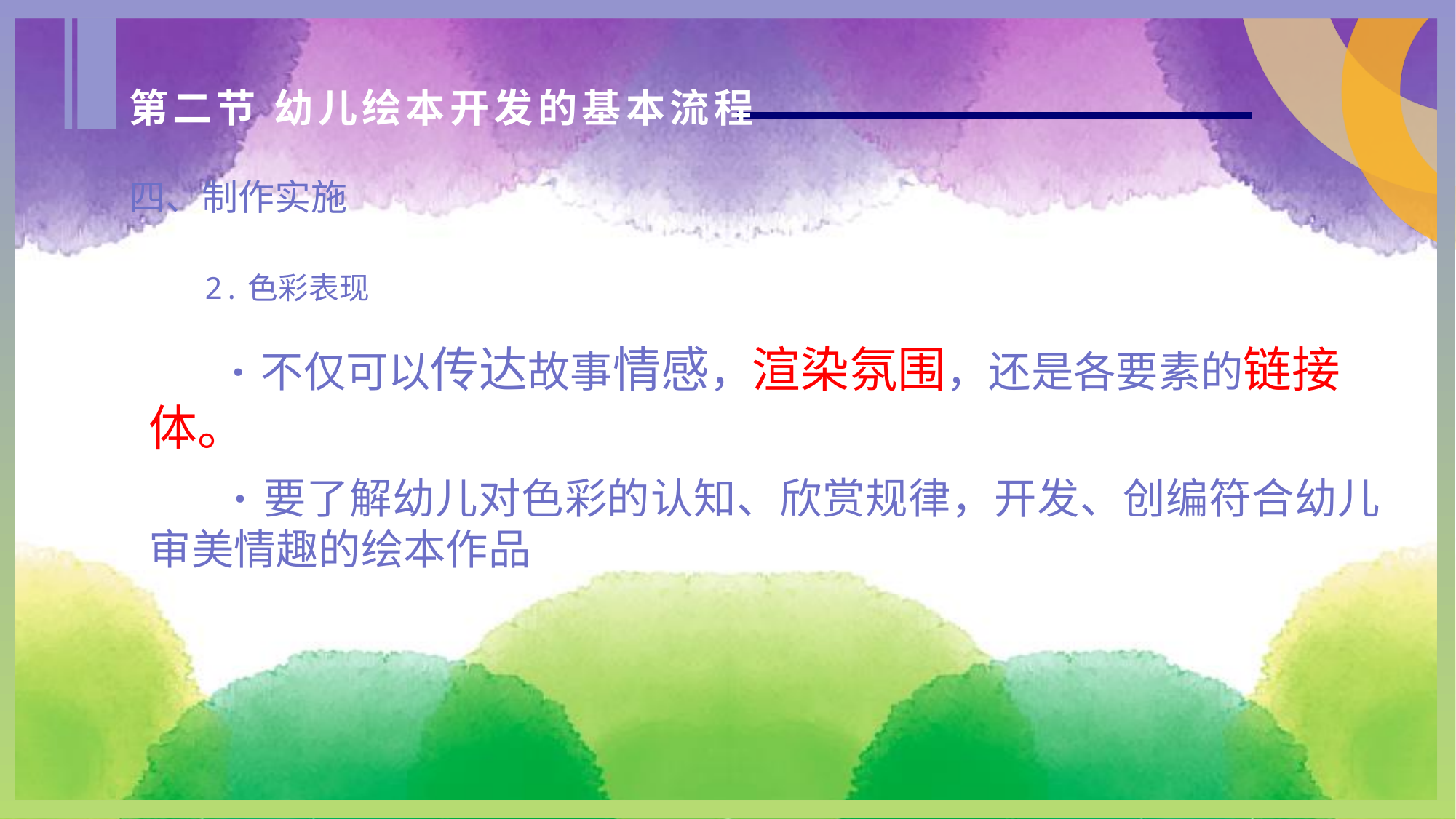

第二节 幼儿绘本开发的基本流程
四、制作实施
2.色彩表现
   ·不仅可以传达故事情感，渲染氛围，还是各要素的链接体。

   ·要了解幼儿对色彩的认知、欣赏规律，开发、创编符合幼儿审美情趣的绘本作品